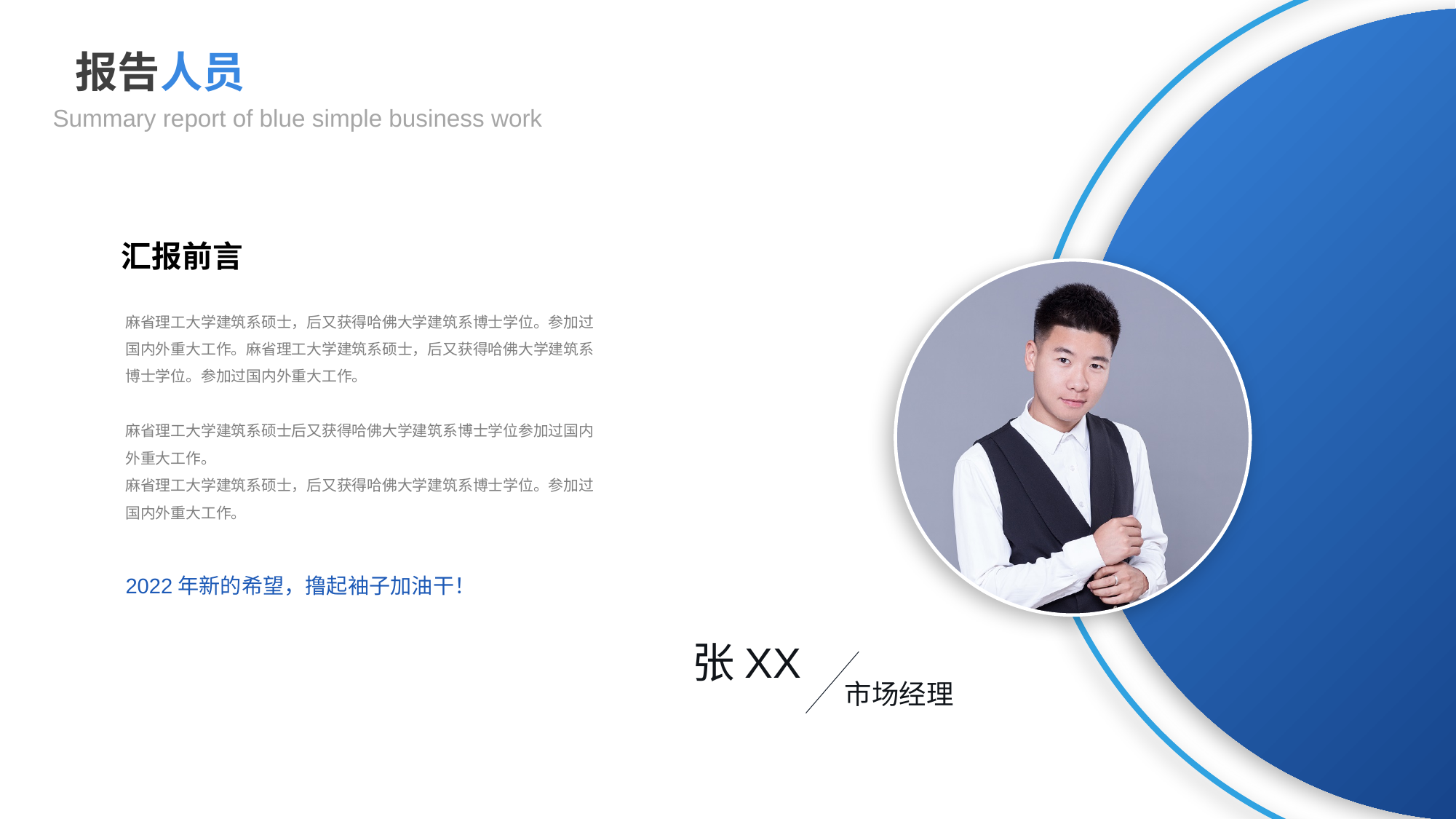

报告人员
Summary report of blue simple business work
汇报前言
麻省理工大学建筑系硕士，后又获得哈佛大学建筑系博士学位。参加过国内外重大工作。麻省理工大学建筑系硕士，后又获得哈佛大学建筑系博士学位。参加过国内外重大工作。

麻省理工大学建筑系硕士后又获得哈佛大学建筑系博士学位参加过国内外重大工作。
麻省理工大学建筑系硕士，后又获得哈佛大学建筑系博士学位。参加过国内外重大工作。

2022年新的希望，撸起袖子加油干！

张XX
市场经理